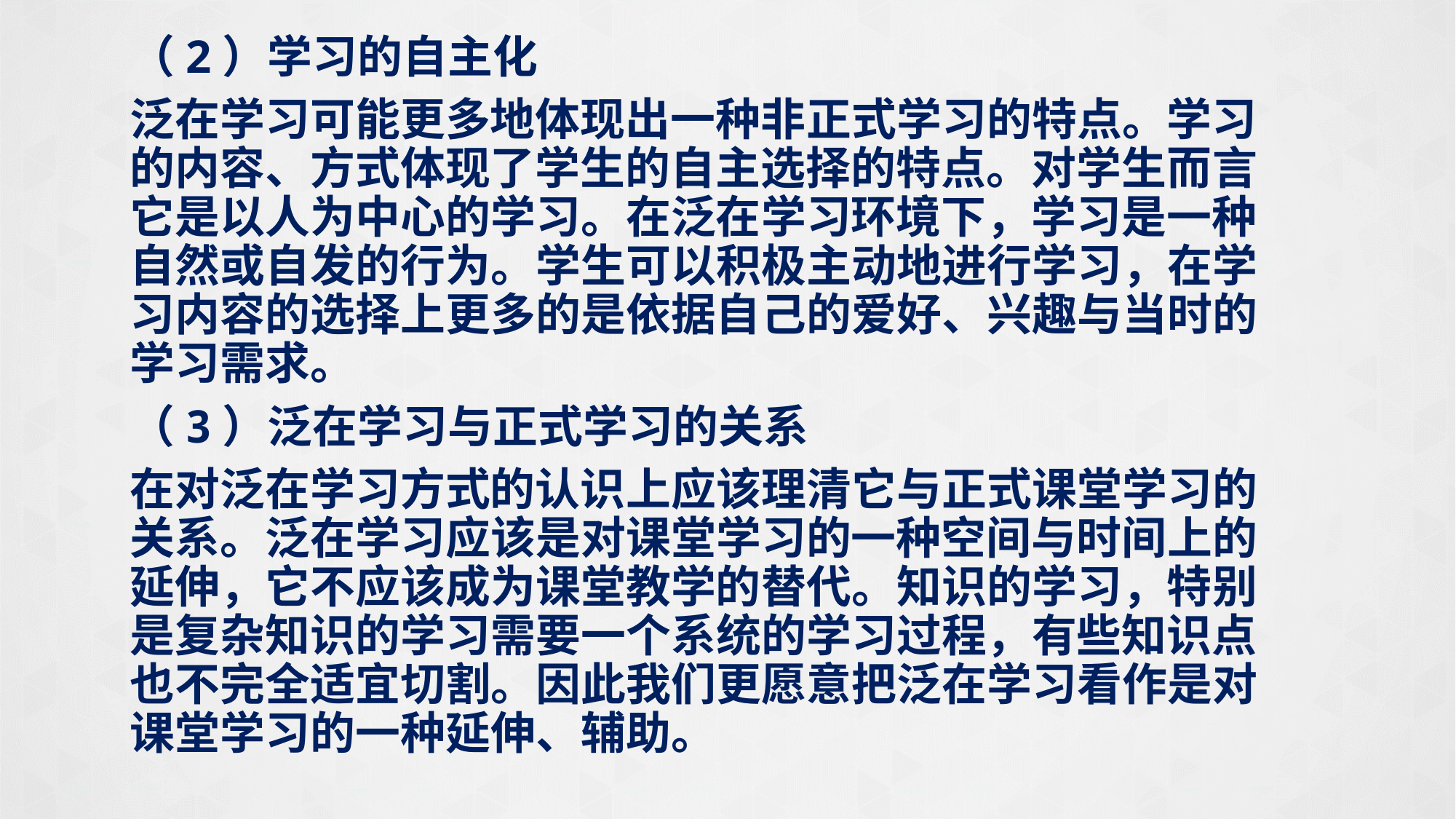

（2）学习的自主化
泛在学习可能更多地体现出一种非正式学习的特点。学习的内容、方式体现了学生的自主选择的特点。对学生而言它是以人为中心的学习。在泛在学习环境下，学习是一种自然或自发的行为。学生可以积极主动地进行学习，在学习内容的选择上更多的是依据自己的爱好、兴趣与当时的学习需求。
（3）泛在学习与正式学习的关系
在对泛在学习方式的认识上应该理清它与正式课堂学习的关系。泛在学习应该是对课堂学习的一种空间与时间上的延伸，它不应该成为课堂教学的替代。知识的学习，特别是复杂知识的学习需要一个系统的学习过程，有些知识点也不完全适宜切割。因此我们更愿意把泛在学习看作是对课堂学习的一种延伸、辅助。